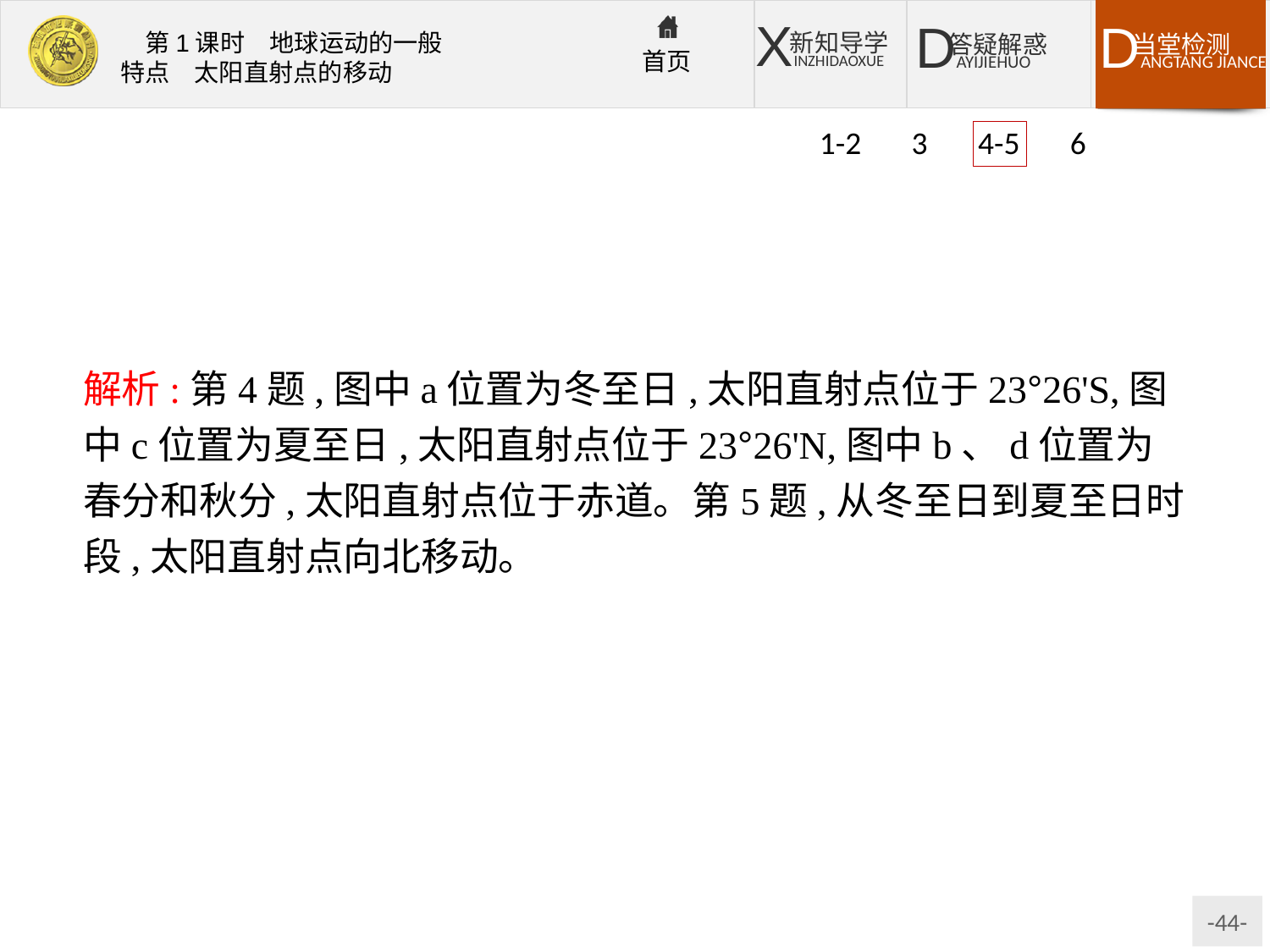

1-2       3       4-5       6

解析:第4题,图中a位置为冬至日,太阳直射点位于23°26'S,图中c位置为夏至日,太阳直射点位于23°26'N,图中b、d位置为春分和秋分,太阳直射点位于赤道。第5题,从冬至日到夏至日时段,太阳直射点向北移动。
答案:4.C　5.A